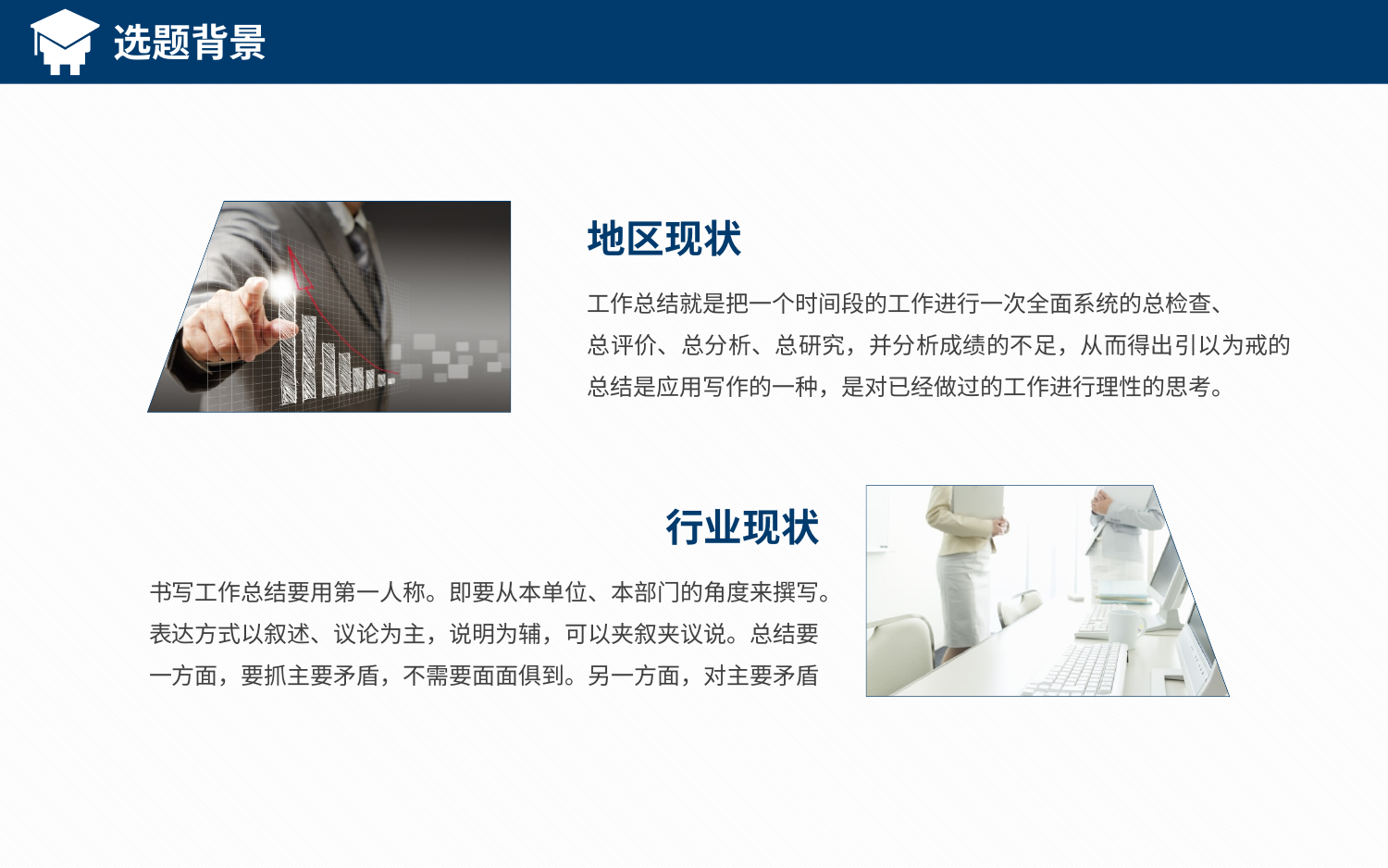

选题背景

地区现状
工作总结就是把一个时间段的工作进行一次全面系统的总检查、
总评价、总分析、总研究，并分析成绩的不足，从而得出引以为戒的总结是应用写作的一种，是对已经做过的工作进行理性的思考。

行业现状
书写工作总结要用第一人称。即要从本单位、本部门的角度来撰写。
表达方式以叙述、议论为主，说明为辅，可以夹叙夹议说。总结要一方面，要抓主要矛盾，不需要面面俱到。另一方面，对主要矛盾